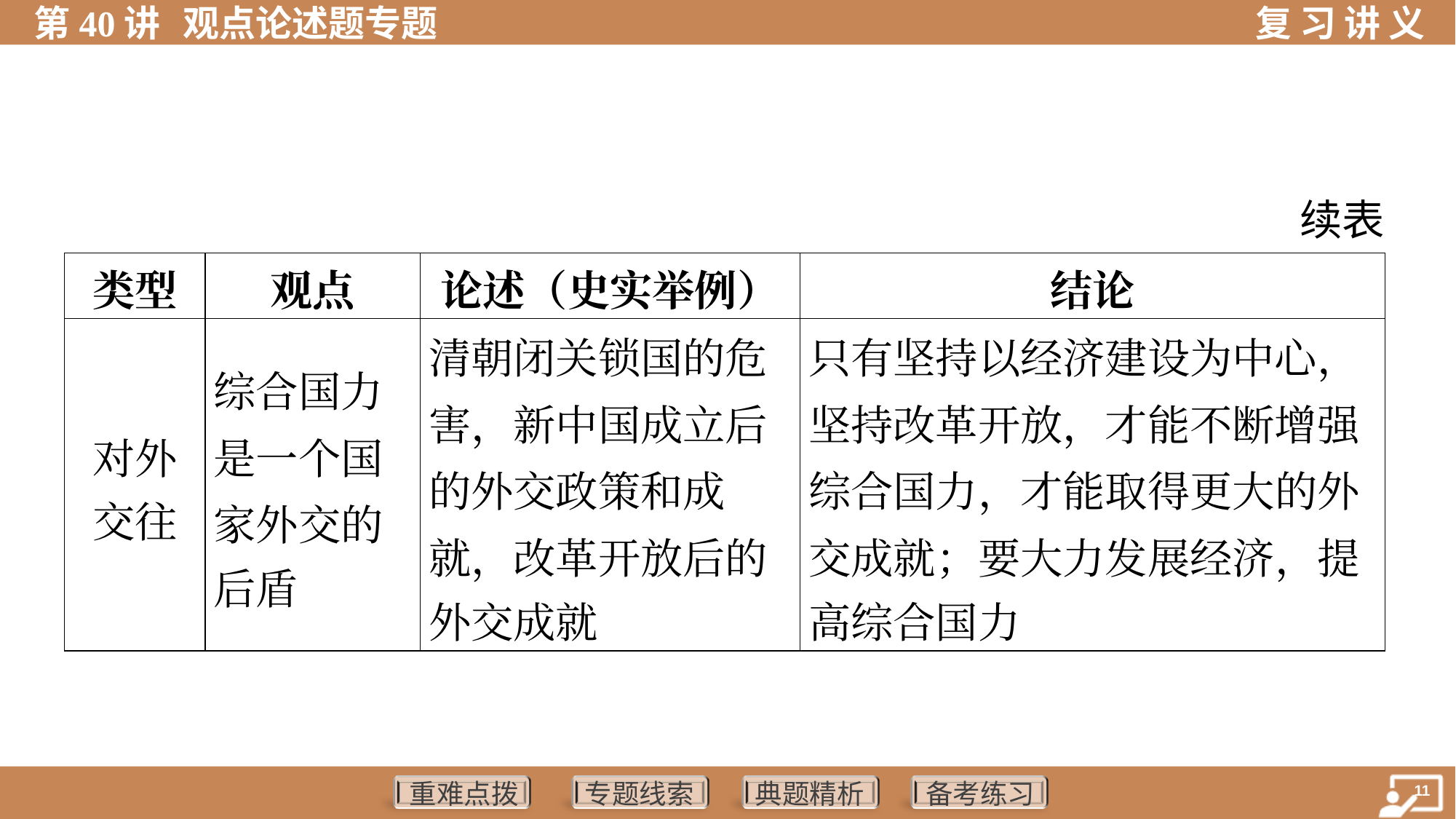

续表
| 类型 | 观点 | 论述（史实举例） | 结论 |
| --- | --- | --- | --- |
| 对外 交往 | 综合国力 是一个国 家外交的 后盾 | 清朝闭关锁国的危 害，新中国成立后 的外交政策和成 就，改革开放后的 外交成就 | 只有坚持以经济建设为中心， 坚持改革开放，才能不断增强 综合国力，才能取得更大的外 交成就；要大力发展经济，提 高综合国力 |